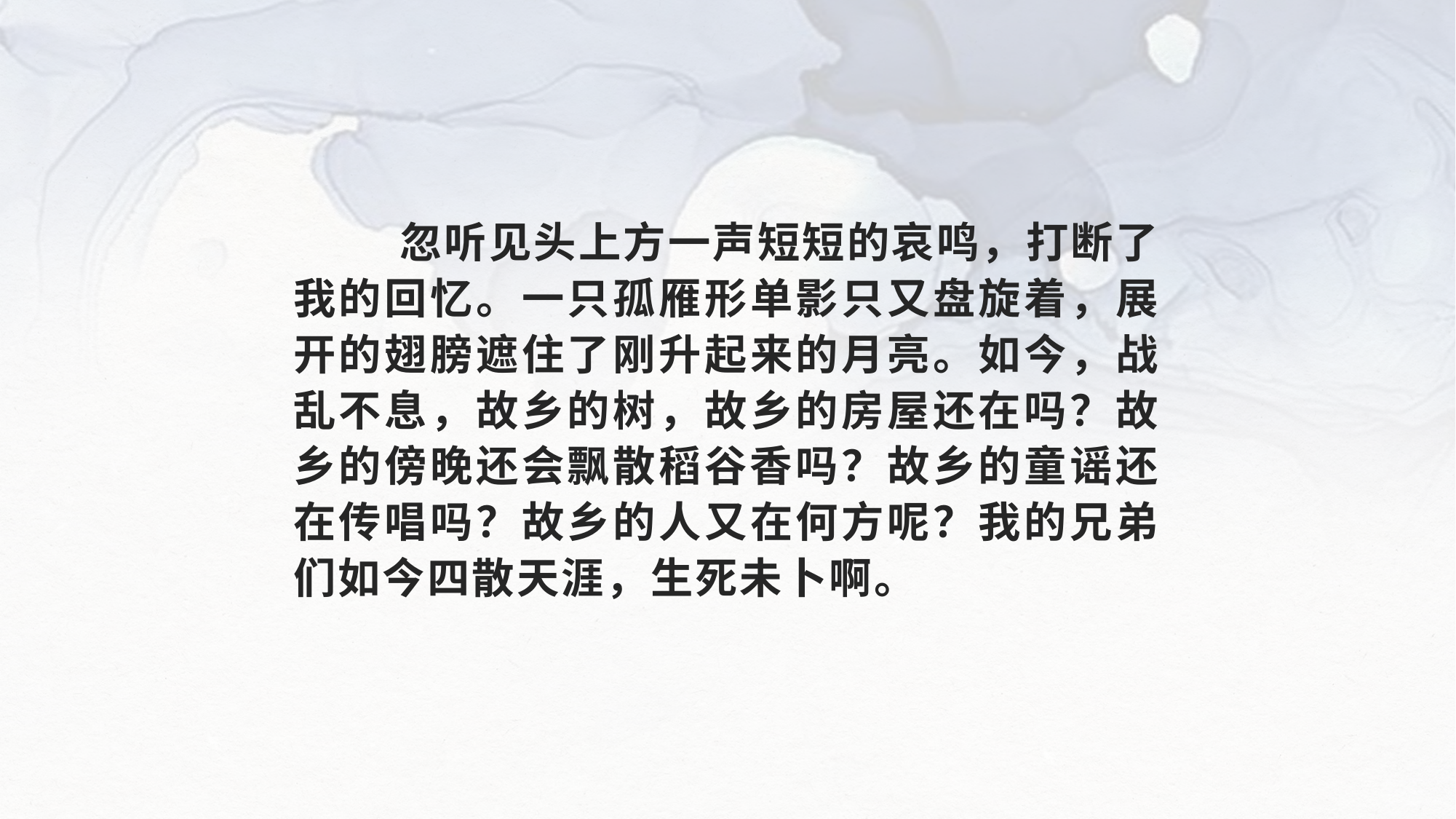

#
        忽听见头上方一声短短的哀鸣，打断了我的回忆。一只孤雁形单影只又盘旋着，展开的翅膀遮住了刚升起来的月亮。如今，战乱不息，故乡的树，故乡的房屋还在吗？故乡的傍晚还会飘散稻谷香吗？故乡的童谣还在传唱吗？故乡的人又在何方呢？我的兄弟们如今四散天涯，生死未卜啊。